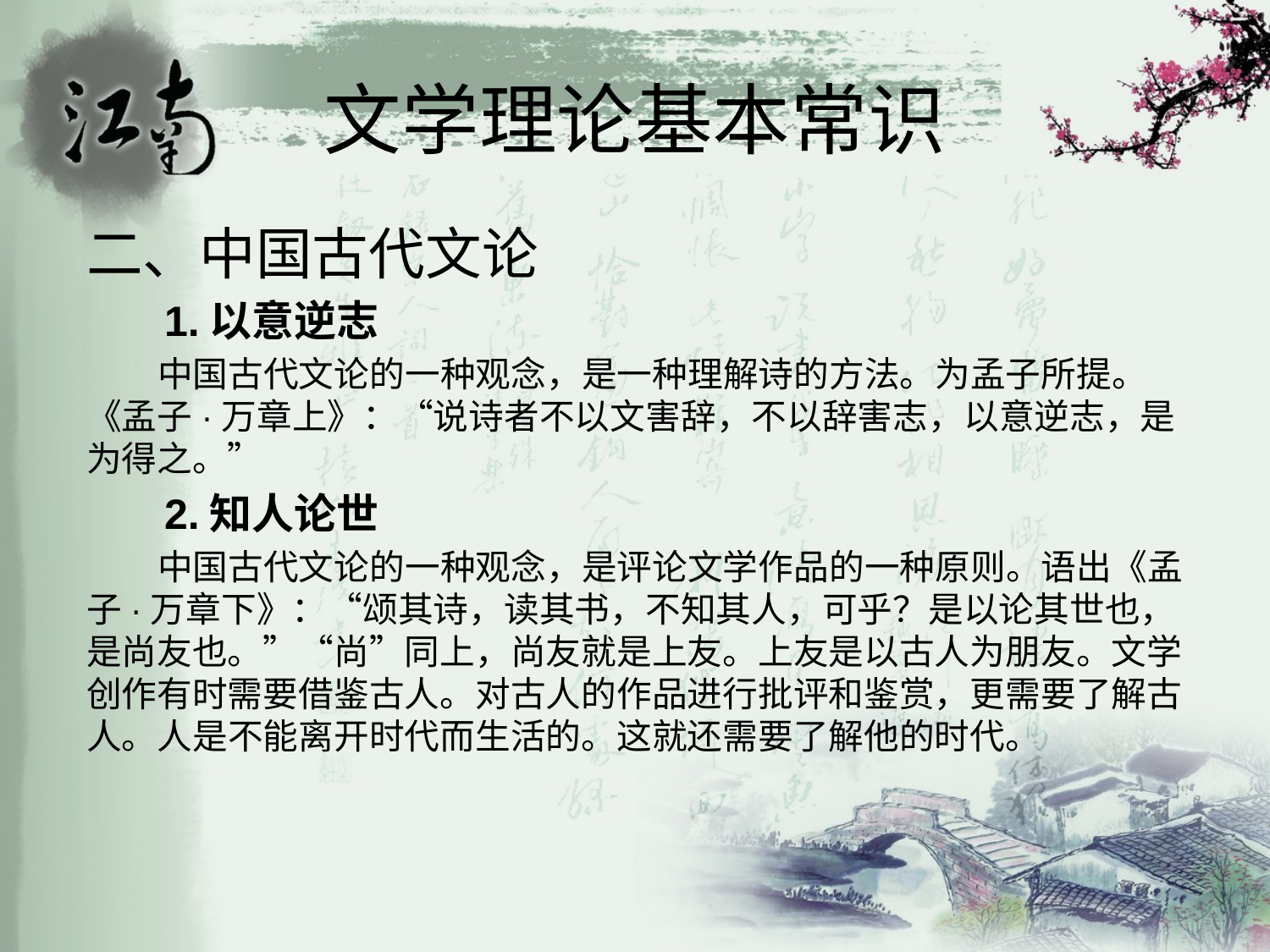

# 文学理论基本常识
二、中国古代文论
        1.以意逆志
        中国古代文论的一种观念，是一种理解诗的方法。为孟子所提。《孟子·万章上》：“说诗者不以文害辞，不以辞害志，以意逆志，是为得之。”
        2.知人论世
        中国古代文论的一种观念，是评论文学作品的一种原则。语出《孟子·万章下》：“颂其诗，读其书，不知其人，可乎？是以论其世也，是尚友也。”“尚”同上，尚友就是上友。上友是以古人为朋友。文学创作有时需要借鉴古人。对古人的作品进行批评和鉴赏，更需要了解古人。人是不能离开时代而生活的。这就还需要了解他的时代。